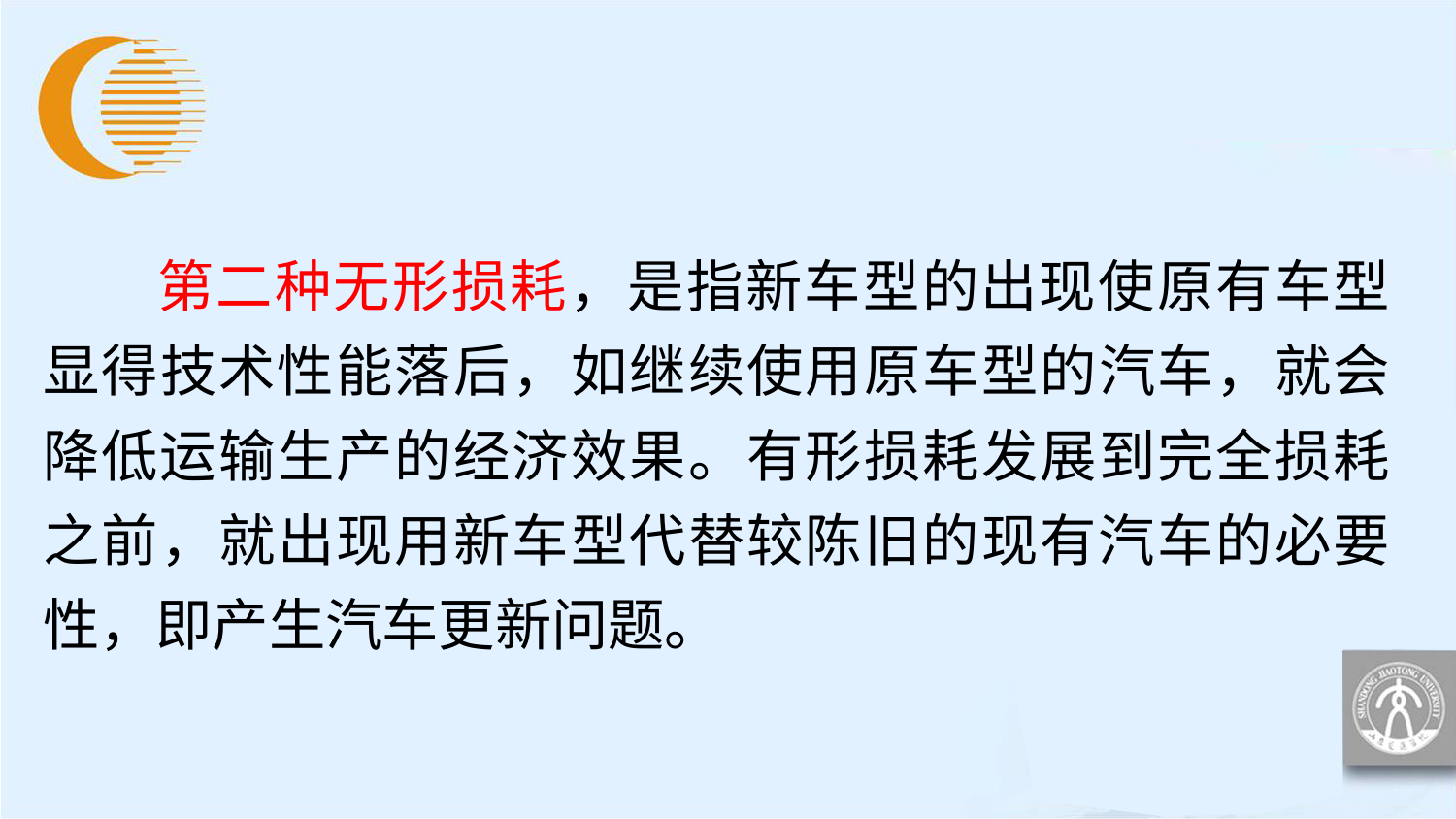

第二种无形损耗，是指新车型的出现使原有车型显得技术性能落后，如继续使用原车型的汽车，就会降低运输生产的经济效果。有形损耗发展到完全损耗之前，就出现用新车型代替较陈旧的现有汽车的必要性，即产生汽车更新问题。